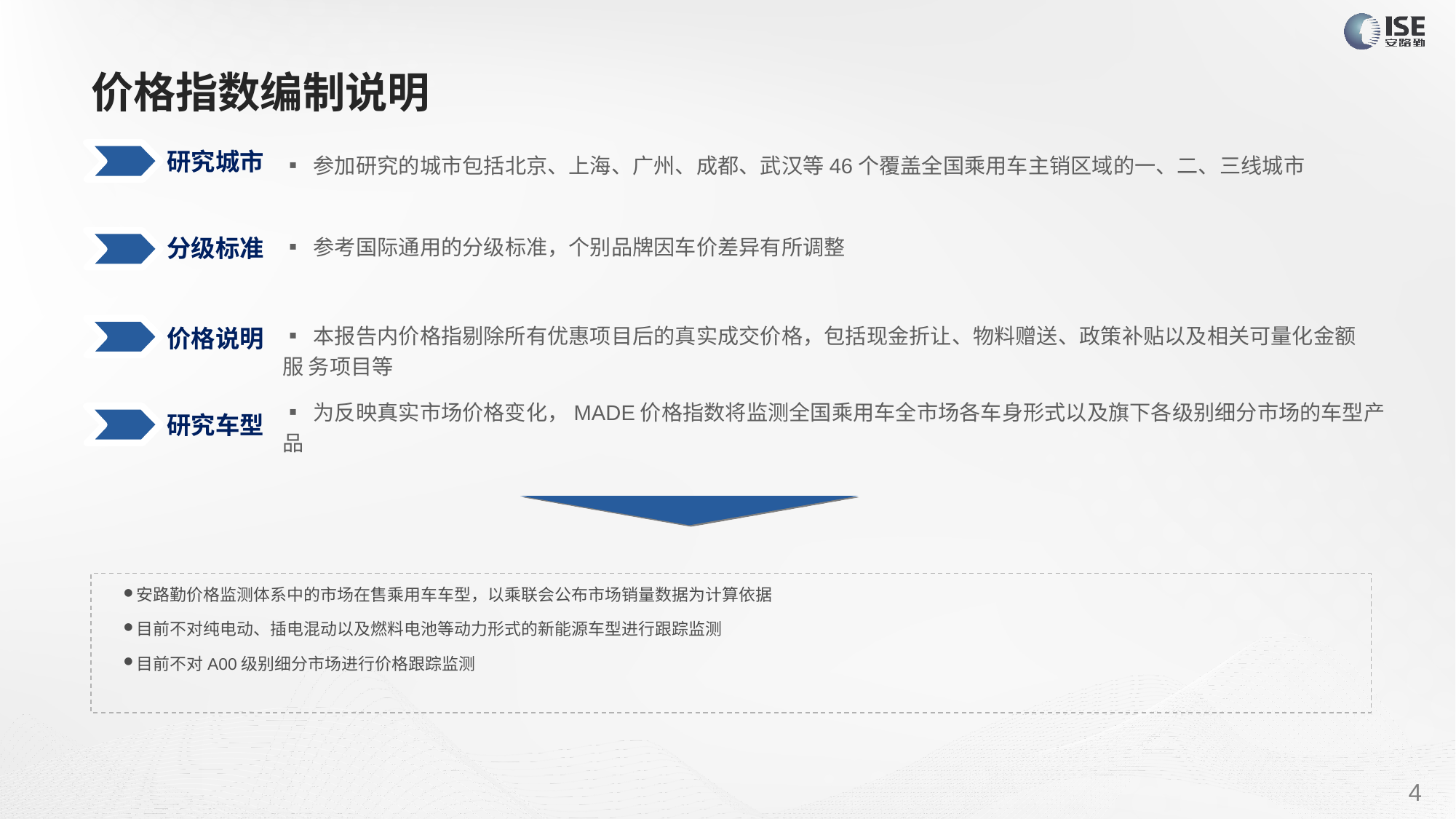

# 价格指数编制说明
研究城市
▪ 参加研究的城市包括北京、上海、广州、成都、武汉等46个覆盖全国乘用车主销区域的一、二、三线城市

▪ 参考国际通用的分级标准，个别品牌因车价差异有所调整
分级标准

▪ 本报告内价格指剔除所有优惠项目后的真实成交价格，包括现金折让、物料赠送、政策补贴以及相关可量化金额服 务项目等
价格说明

▪ 为反映真实市场价格变化，MADE价格指数将监测全国乘用车全市场各车身形式以及旗下各级别细分市场的车型产品
研究车型

安路勤价格监测体系中的市场在售乘用车车型，以乘联会公布市场销量数据为计算依据
目前不对纯电动、插电混动以及燃料电池等动力形式的新能源车型进行跟踪监测
目前不对A00级别细分市场进行价格跟踪监测

4